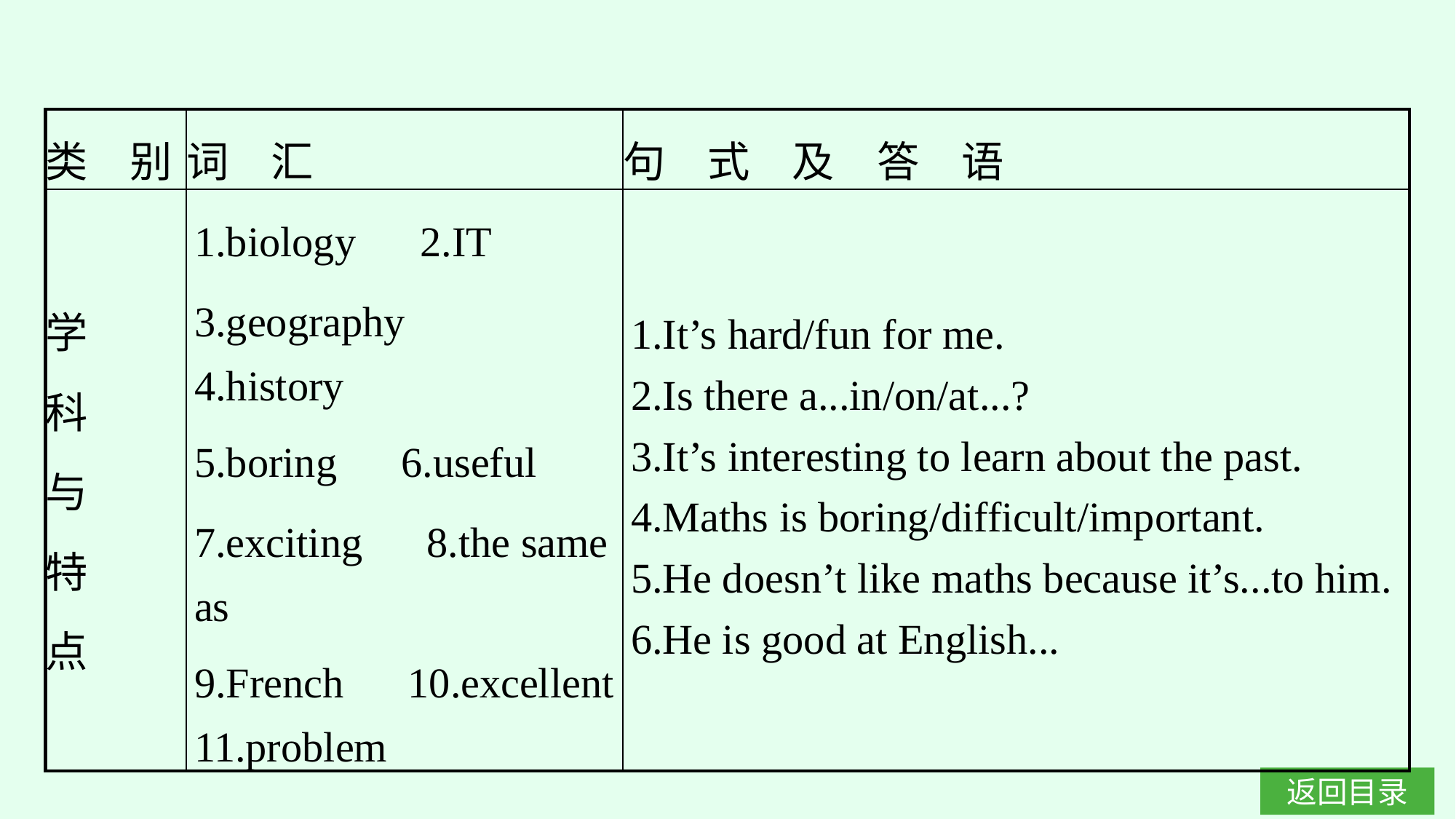

| 类　别 | 词　汇 | 句　式　及　答　语 |
| --- | --- | --- |
| 学 科 与 特 点 | 1.biology　2.IT 3.geography　4.history 5.boring　6.useful 7.exciting　8.the same as 9.French　10.excellent 11.problem | 1.It’s hard/fun for me. 2.Is there a...in/on/at...? 3.It’s interesting to learn about the past. 4.Maths is boring/difficult/important. 5.He doesn’t like maths because it’s...to him. 6.He is good at English... |